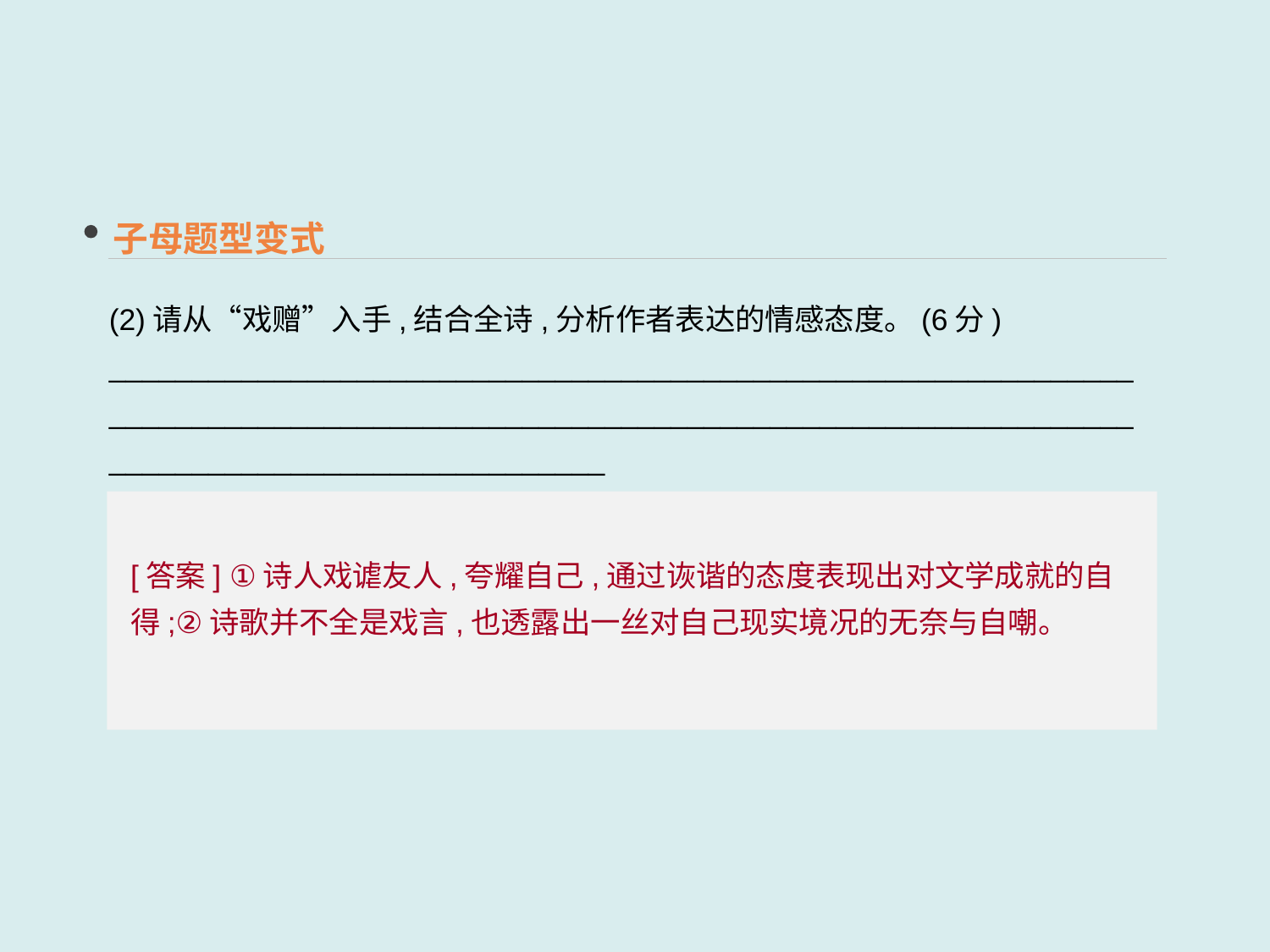

子母题型变式

(2)请从“戏赠”入手,结合全诗,分析作者表达的情感态度。(6分)
__________________________________________________________________________________________________________________________________________________________

[答案] ①诗人戏谑友人,夸耀自己,通过诙谐的态度表现出对文学成就的自得;②诗歌并不全是戏言,也透露出一丝对自己现实境况的无奈与自嘲。